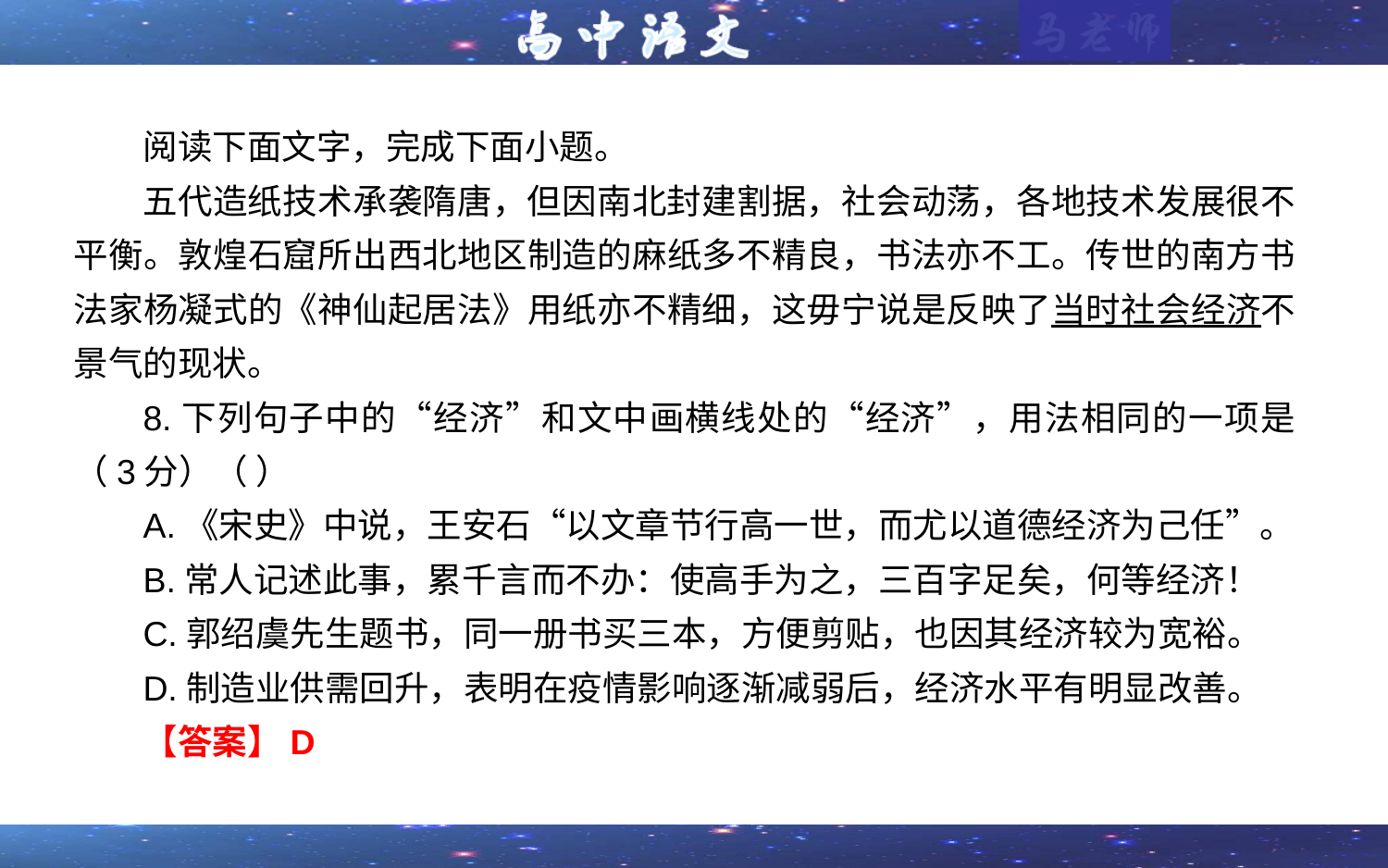

阅读下面文字，完成下面小题。
五代造纸技术承袭隋唐，但因南北封建割据，社会动荡，各地技术发展很不平衡。敦煌石窟所出西北地区制造的麻纸多不精良，书法亦不工。传世的南方书法家杨凝式的《神仙起居法》用纸亦不精细，这毋宁说是反映了当时社会经济不景气的现状。
8.下列句子中的“经济”和文中画横线处的“经济”，用法相同的一项是（3分）（ ）
A.《宋史》中说，王安石“以文章节行高一世，而尤以道德经济为己任”。
B.常人记述此事，累千言而不办：使高手为之，三百字足矣，何等经济！
C.郭绍虞先生题书，同一册书买三本，方便剪贴，也因其经济较为宽裕。
D.制造业供需回升，表明在疫情影响逐渐减弱后，经济水平有明显改善。
【答案】D